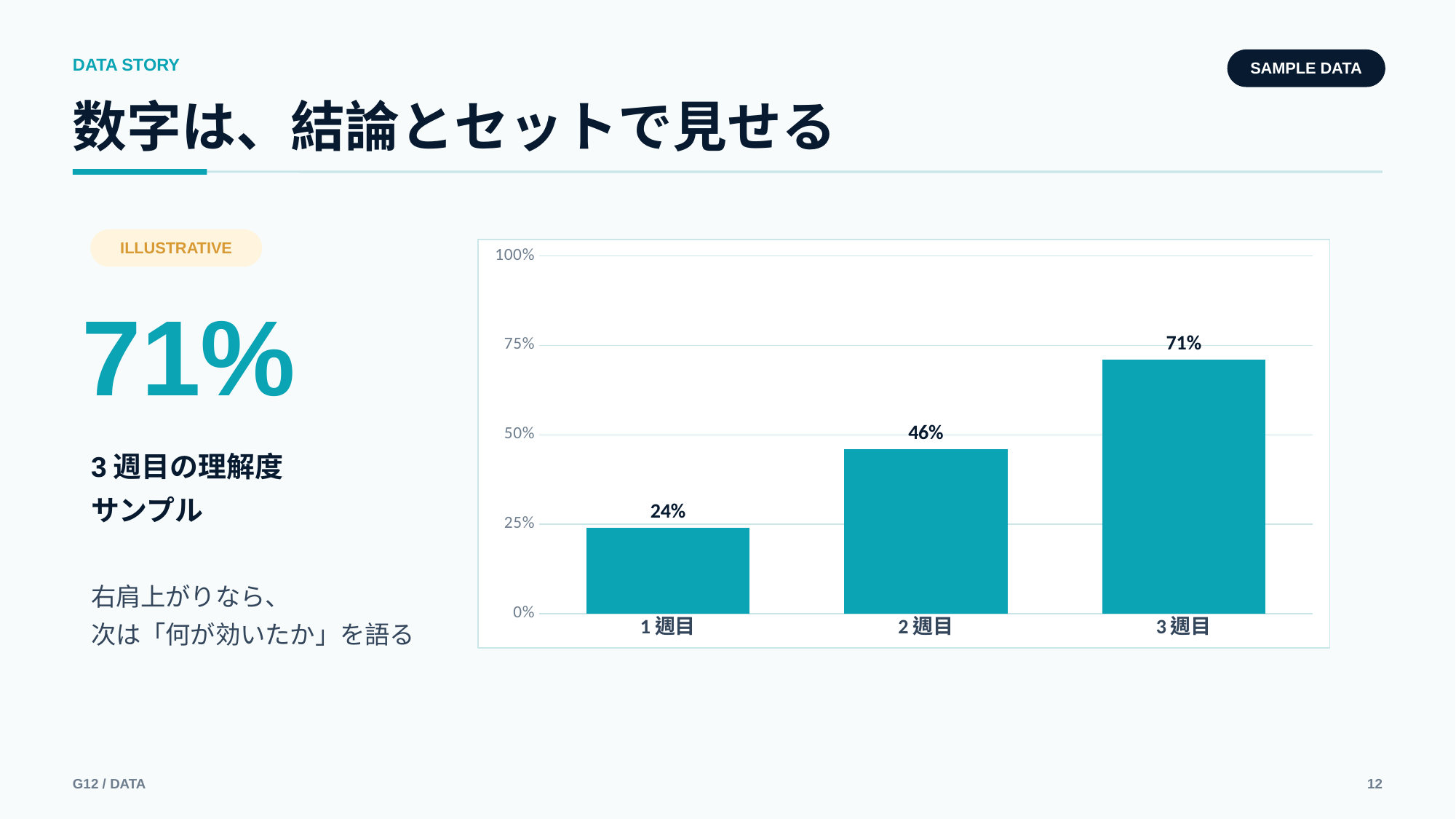

DATA STORY
SAMPLE DATA
数字は、結論とセットで見せる

ILLUSTRATIVE

### Chart

| Category |  |
|---|---|
| 1週目 | 0.24 |
| 2週目 | 0.46 |
| 3週目 | 0.71 |
71%
3週目の理解度
サンプル
右肩上がりなら、
次は「何が効いたか」を語る
G12 / DATA
12